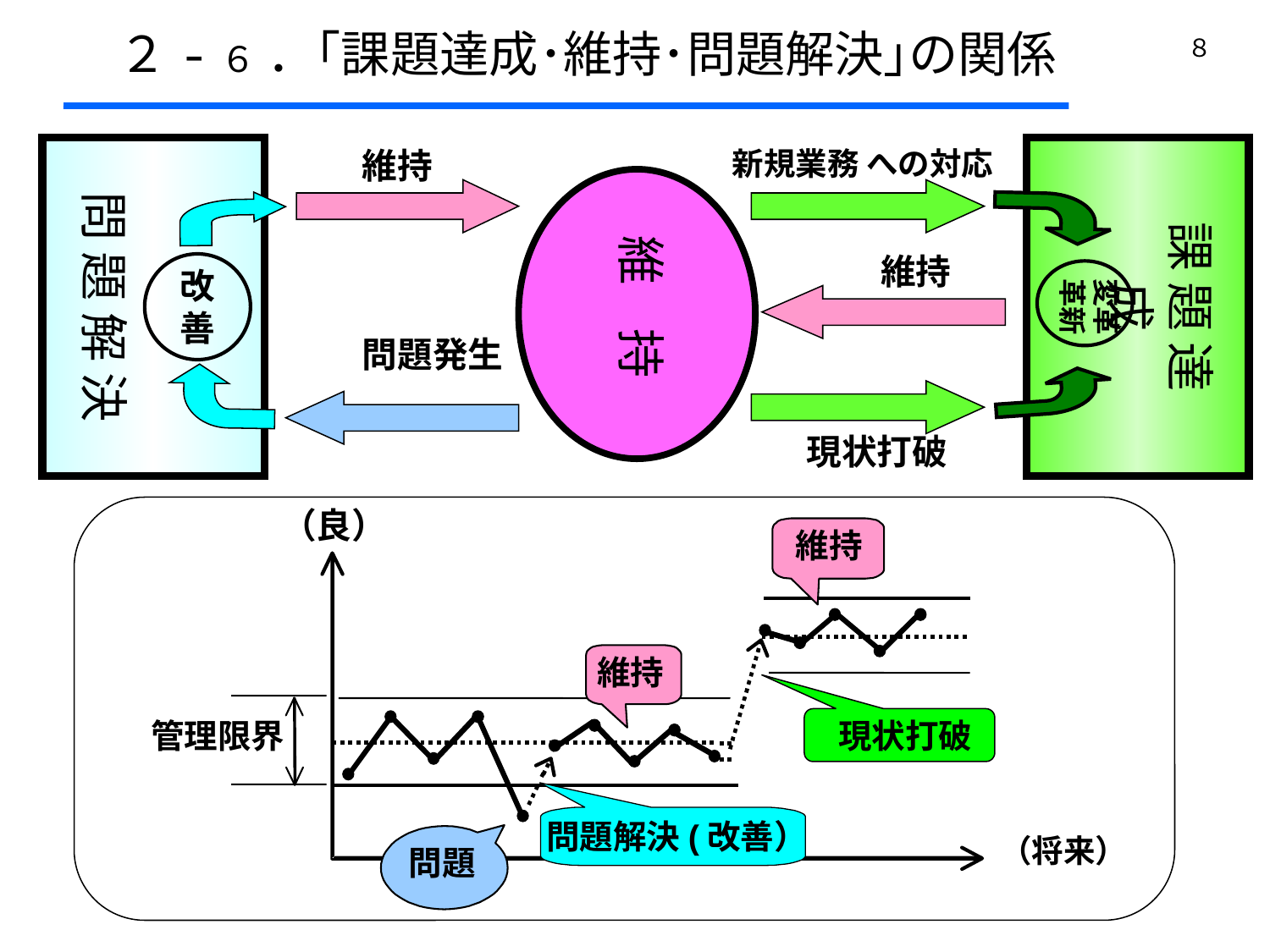

２-６ ．｢課題達成･維持･問題解決｣の関係
８

問 題 解 決

改善

維持

新規業務 への対応

課 題 達 成
変革
革新

現状打破

現状打破

維    持
維持

維持
問題発生

（良）

（将来）
維持

管理限界

問題解決(改善）

問題